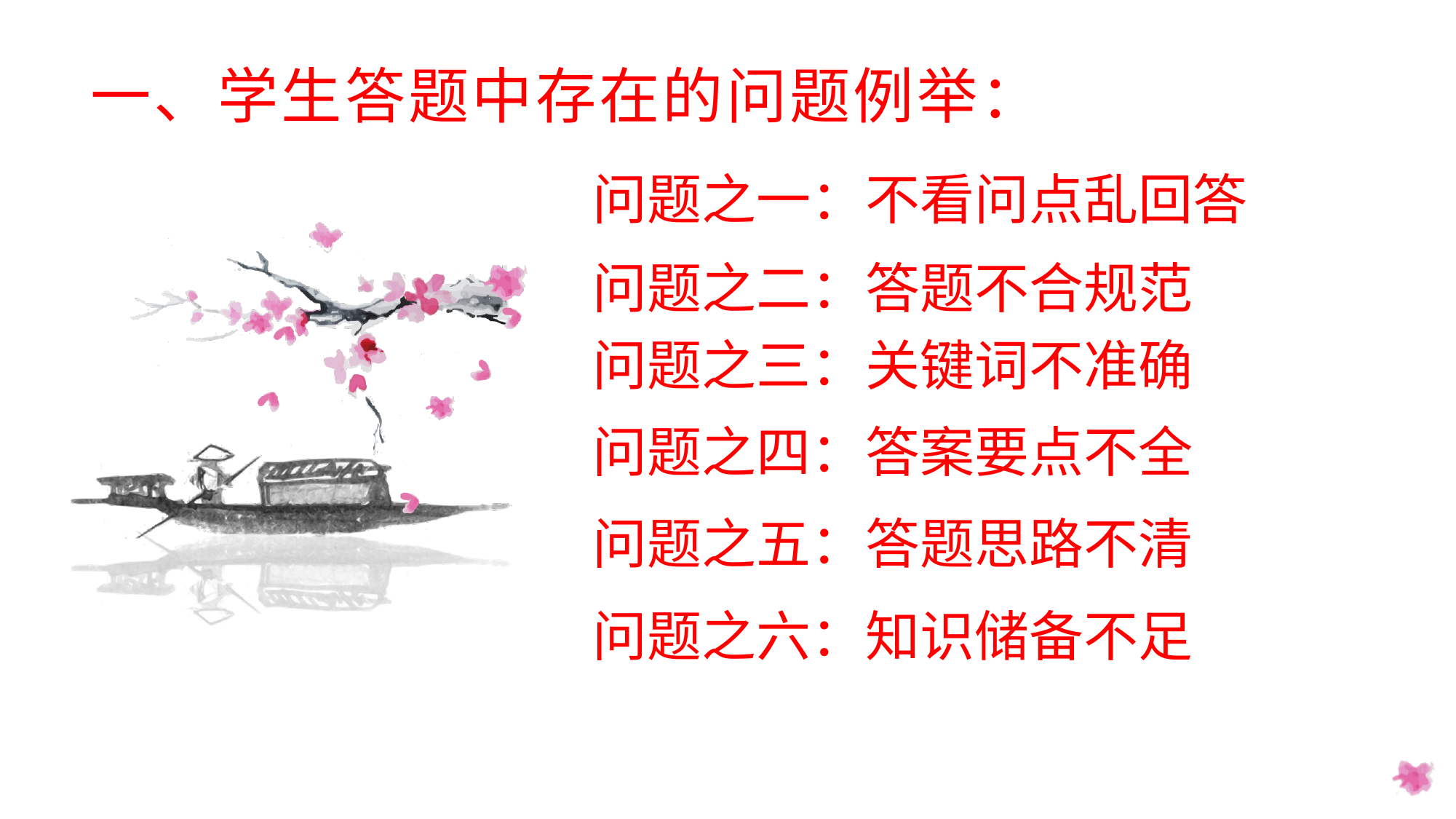

# 一、学生答题中存在的问题例举：
问题之一：不看问点乱回答
问题之二：答题不合规范
问题之三：关键词不准确
问题之四：答案要点不全
问题之五：答题思路不清
问题之六：知识储备不足